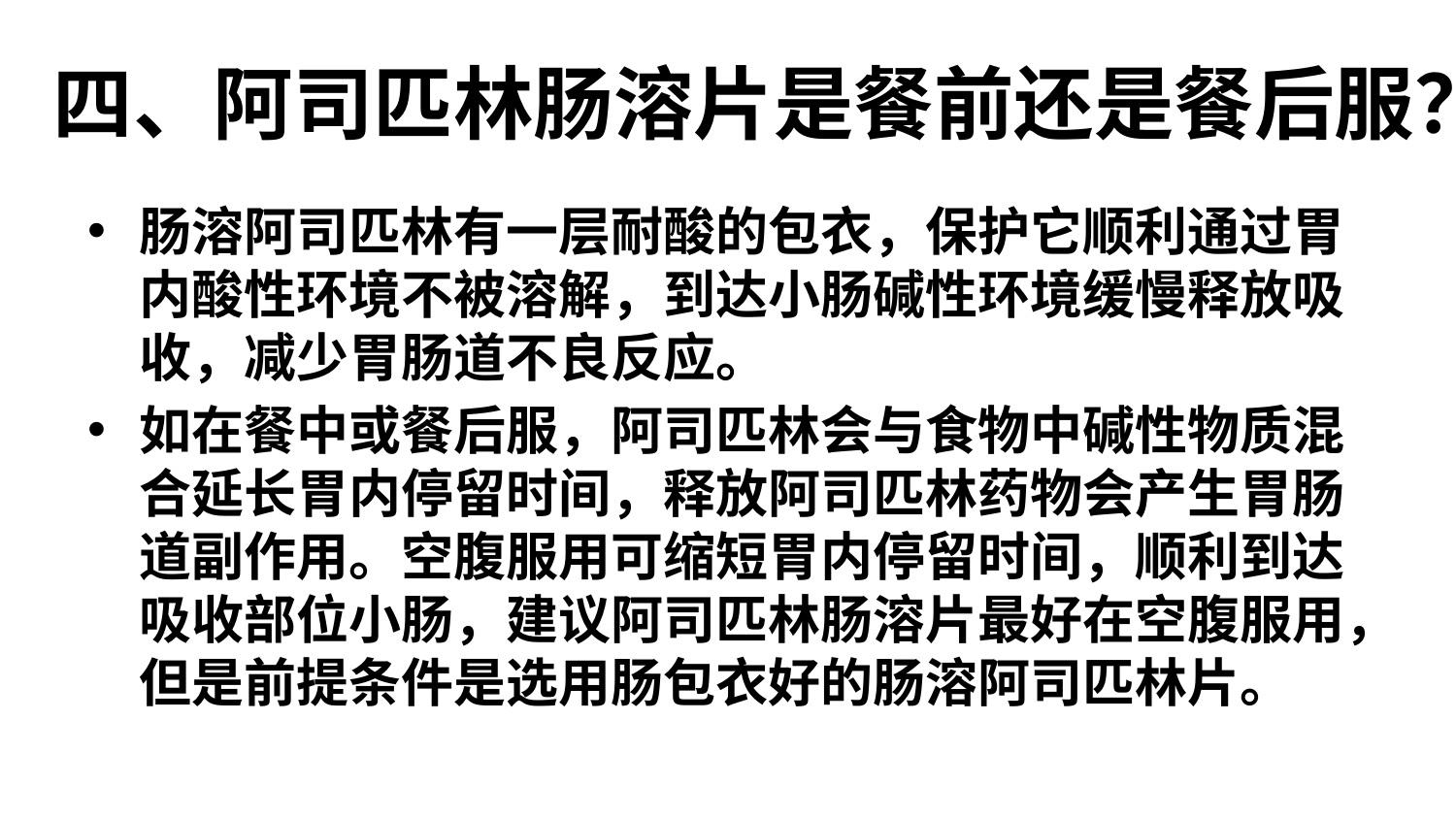

# 四、阿司匹林肠溶片是餐前还是餐后服？
肠溶阿司匹林有一层耐酸的包衣，保护它顺利通过胃内酸性环境不被溶解，到达小肠碱性环境缓慢释放吸收，减少胃肠道不良反应。
如在餐中或餐后服，阿司匹林会与食物中碱性物质混合延长胃内停留时间，释放阿司匹林药物会产生胃肠道副作用。空腹服用可缩短胃内停留时间，顺利到达吸收部位小肠，建议阿司匹林肠溶片最好在空腹服用，但是前提条件是选用肠包衣好的肠溶阿司匹林片。